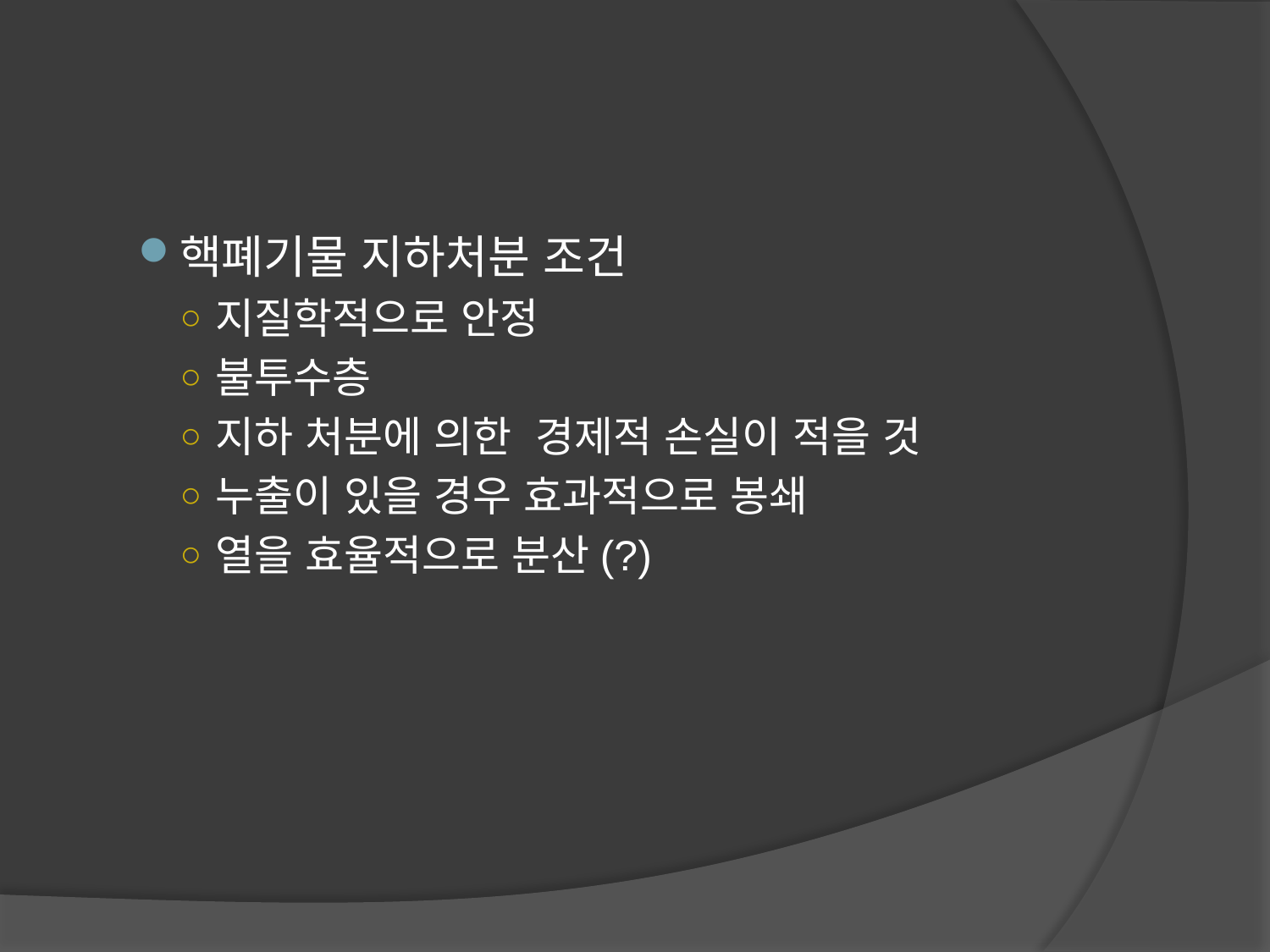

핵폐기물 지하처분 조건
지질학적으로 안정
불투수층
지하 처분에 의한  경제적 손실이 적을 것
누출이 있을 경우 효과적으로 봉쇄
열을 효율적으로 분산(?)